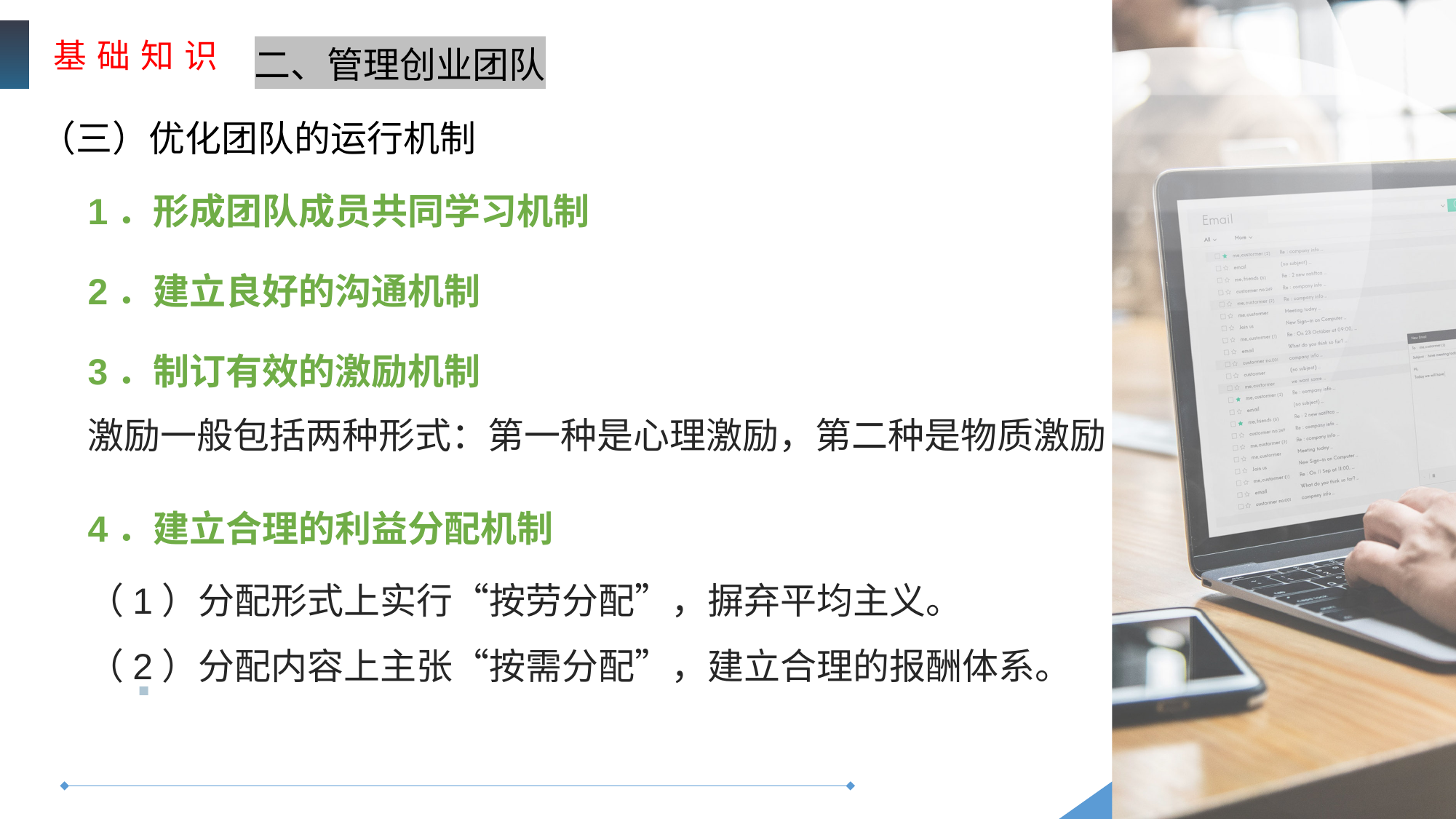

基 础 知 识

二、管理创业团队
（三）优化团队的运行机制
1．形成团队成员共同学习机制
2．建立良好的沟通机制
3．制订有效的激励机制
激励一般包括两种形式：第一种是心理激励，第二种是物质激励
4．建立合理的利益分配机制
（1）分配形式上实行“按劳分配”，摒弃平均主义。
（2）分配内容上主张“按需分配”，建立合理的报酬体系。